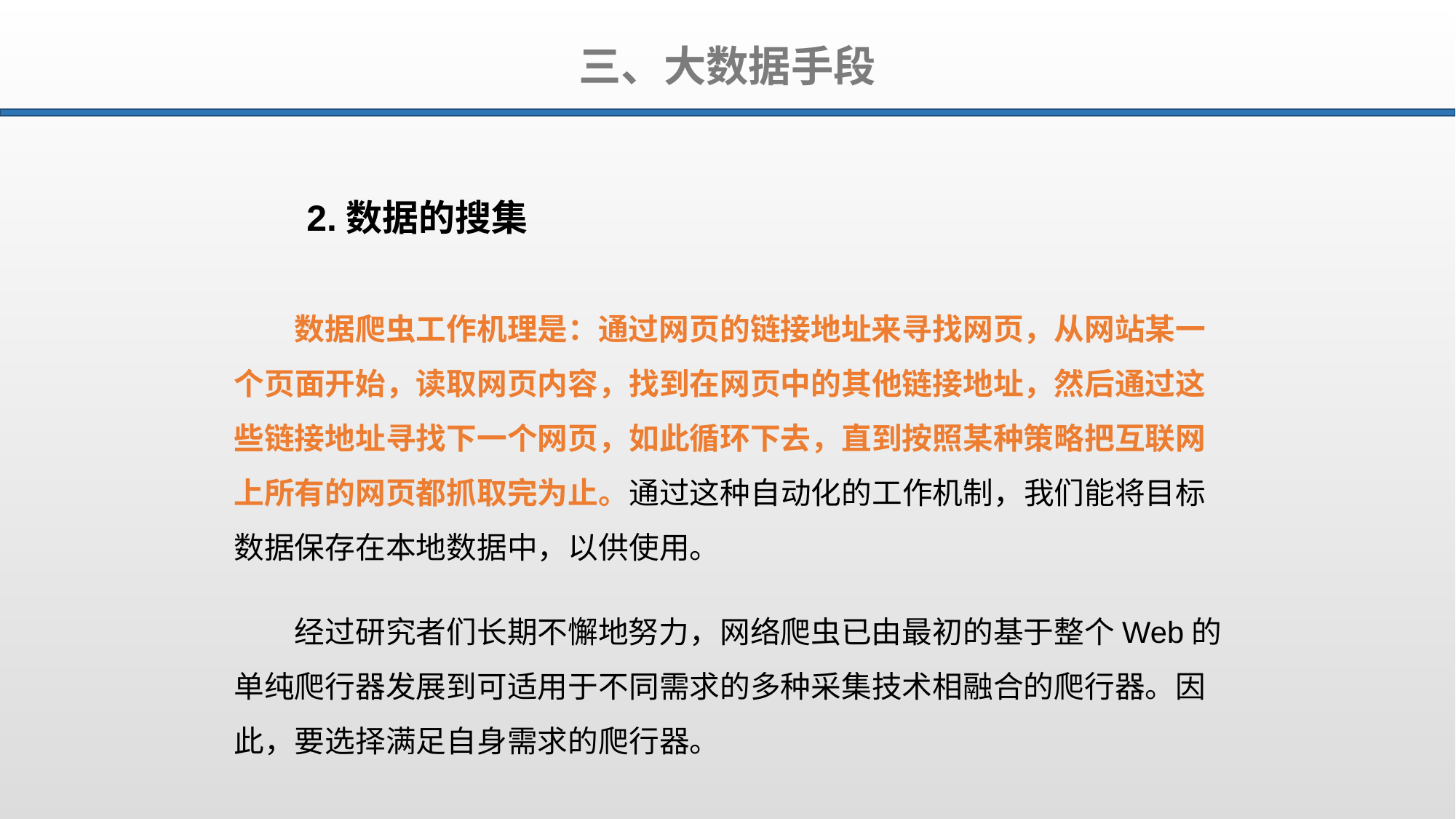

三、大数据手段

2.数据的搜集
数据爬虫工作机理是：通过网页的链接地址来寻找网页，从网站某一个页面开始，读取网页内容，找到在网页中的其他链接地址，然后通过这些链接地址寻找下一个网页，如此循环下去，直到按照某种策略把互联网上所有的网页都抓取完为止。通过这种自动化的工作机制，我们能将目标数据保存在本地数据中，以供使用。
经过研究者们长期不懈地努力，网络爬虫已由最初的基于整个Web的单纯爬行器发展到可适用于不同需求的多种采集技术相融合的爬行器。因此，要选择满足自身需求的爬行器。